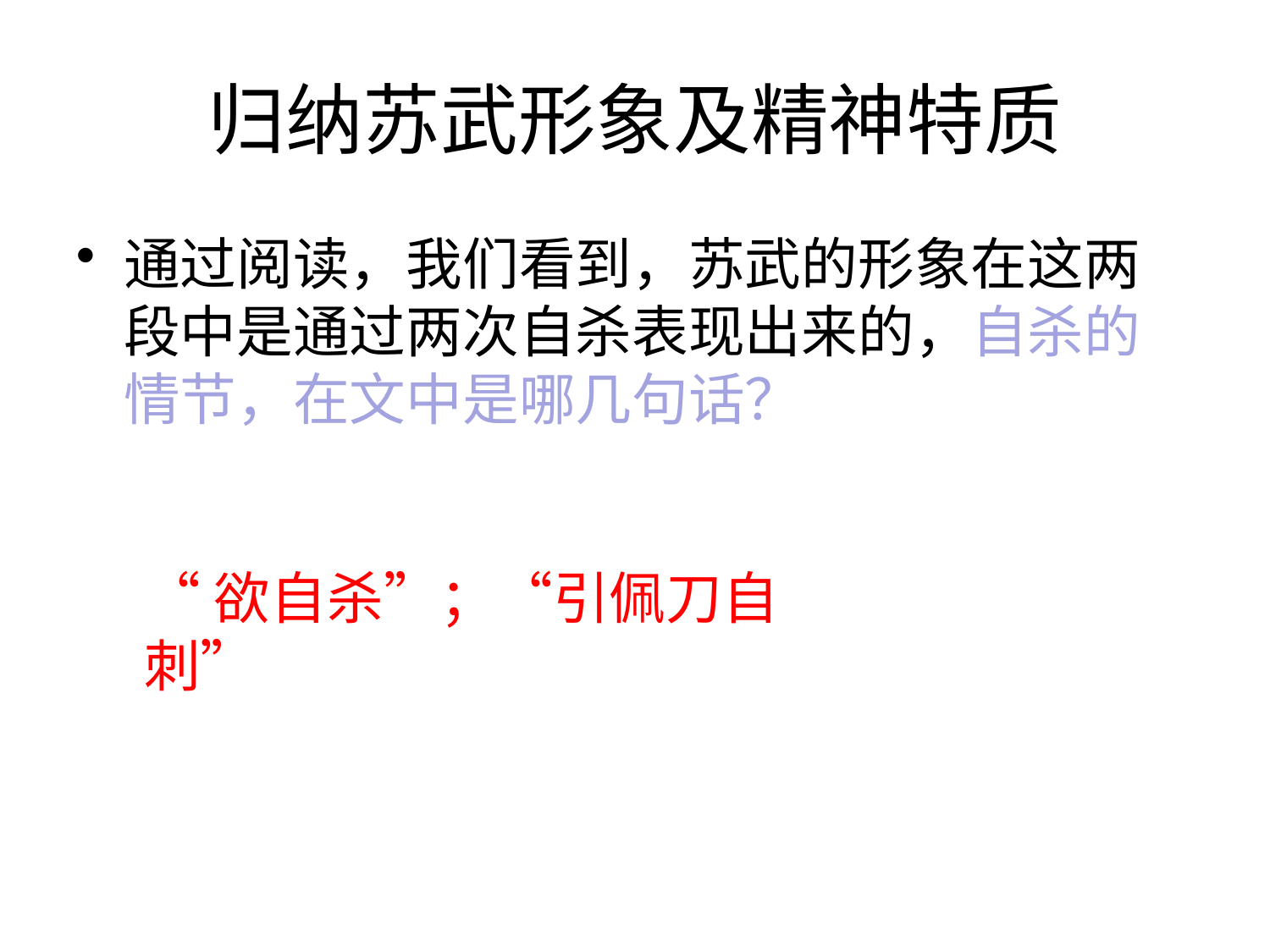

# 归纳苏武形象及精神特质
通过阅读，我们看到，苏武的形象在这两段中是通过两次自杀表现出来的，自杀的情节，在文中是哪几句话？
“欲自杀”；“引佩刀自刺”